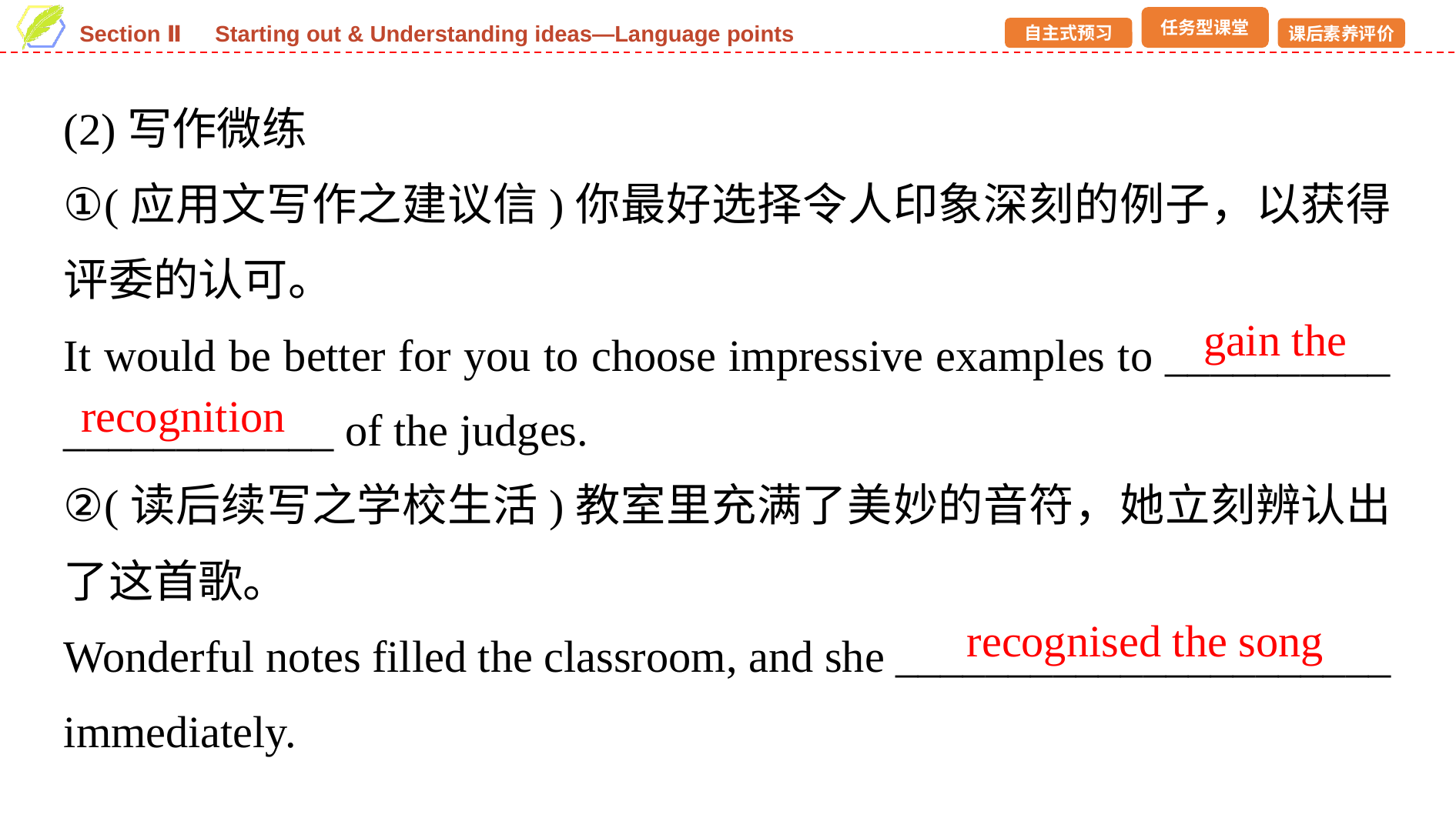

(2)写作微练
①(应用文写作之建议信)你最好选择令人印象深刻的例子，以获得评委的认可。
It would be better for you to choose impressive examples to __________ ____________ of the judges.
②(读后续写之学校生活)教室里充满了美妙的音符，她立刻辨认出了这首歌。
Wonderful notes filled the classroom, and she ______________________ immediately.
gain the
recognition
recognised the song